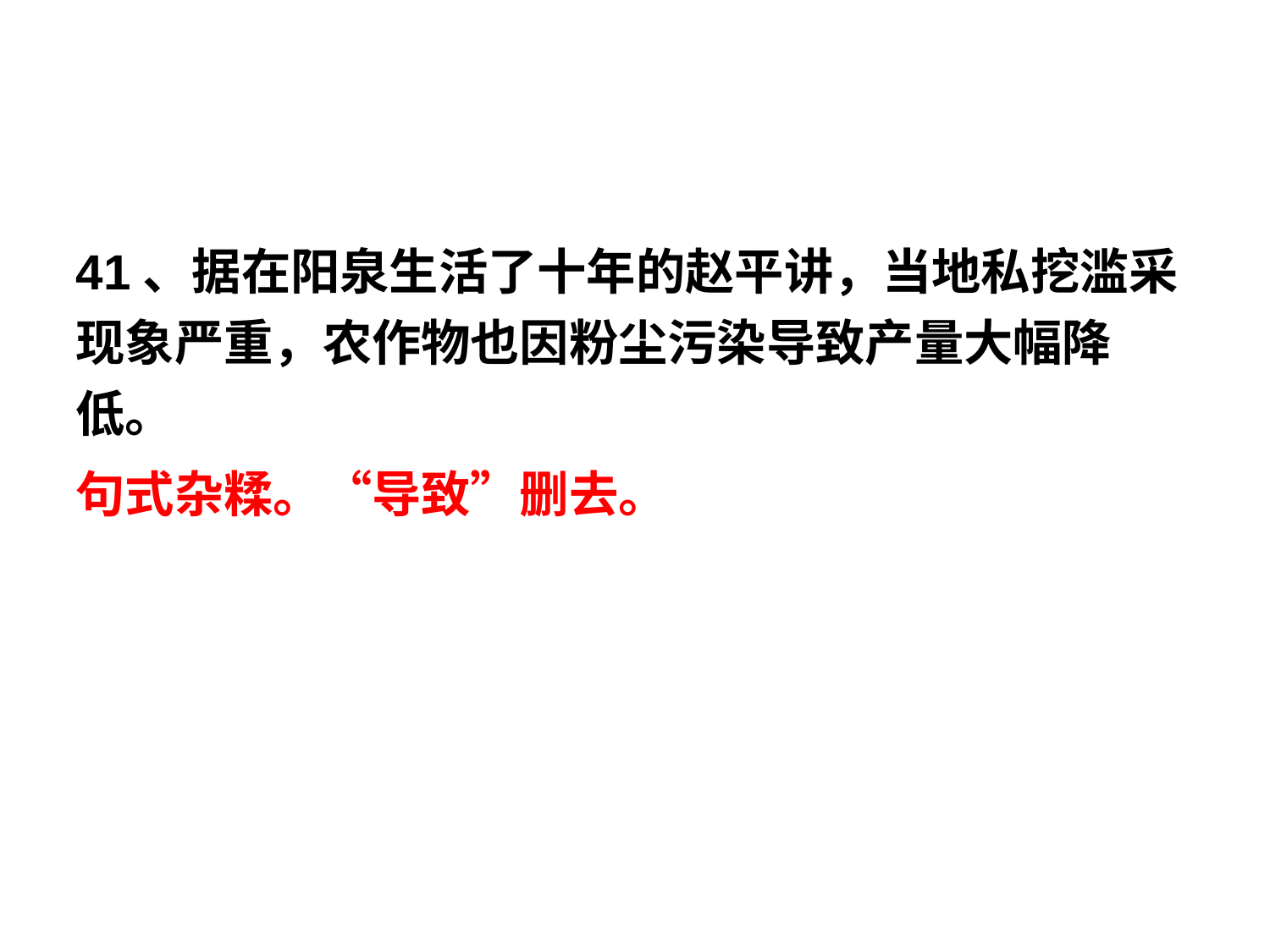

#
41、据在阳泉生活了十年的赵平讲，当地私挖滥采现象严重，农作物也因粉尘污染导致产量大幅降低。
句式杂糅。“导致”删去。